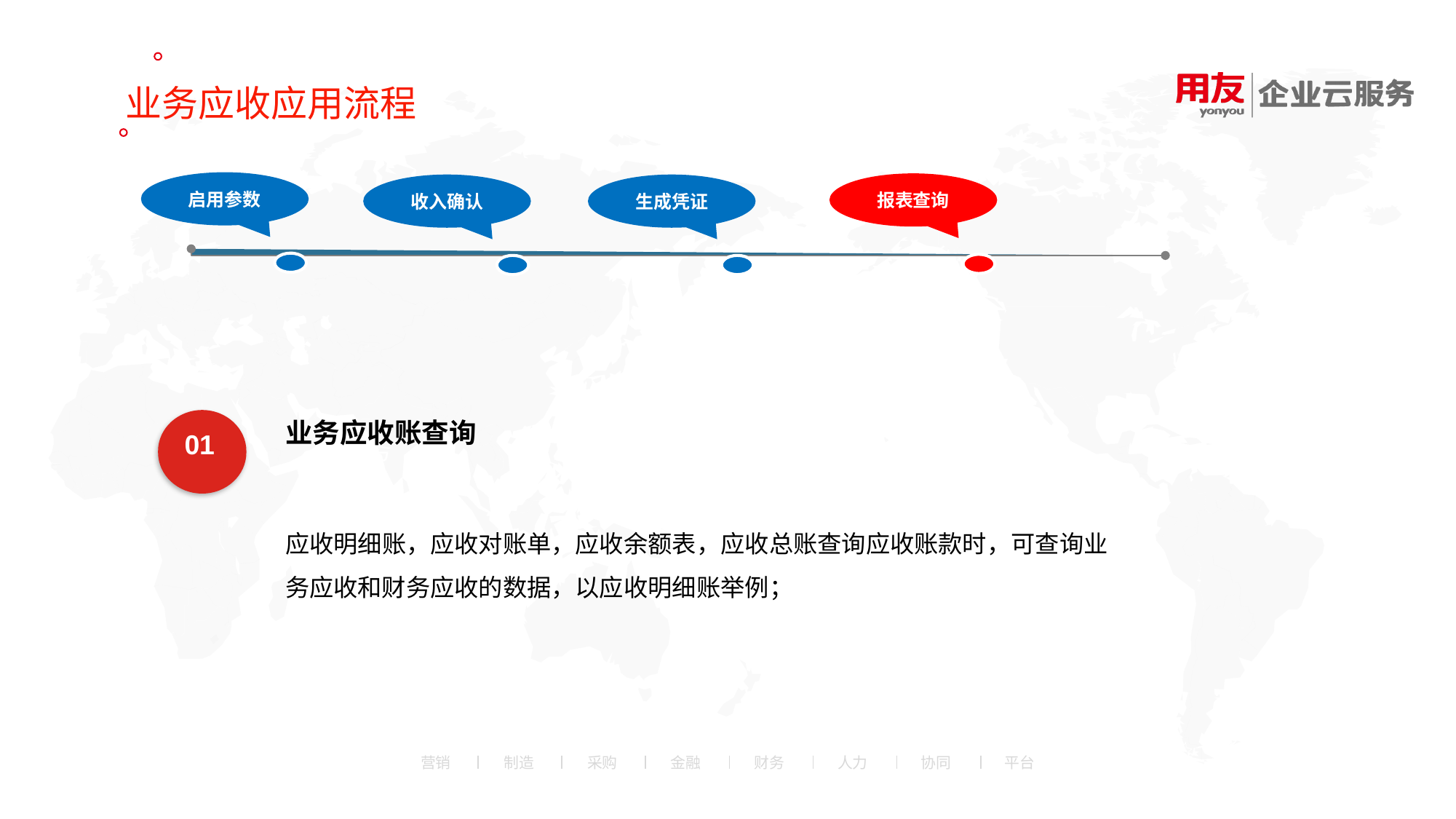

业务应收应用流程

启用参数

报表查询

收入确认

生成凭证

业务应收账查询

应收明细账，应收对账单，应收余额表，应收总账查询应收账款时，可查询业务应收和财务应收的数据，以应收明细账举例；

财务
01